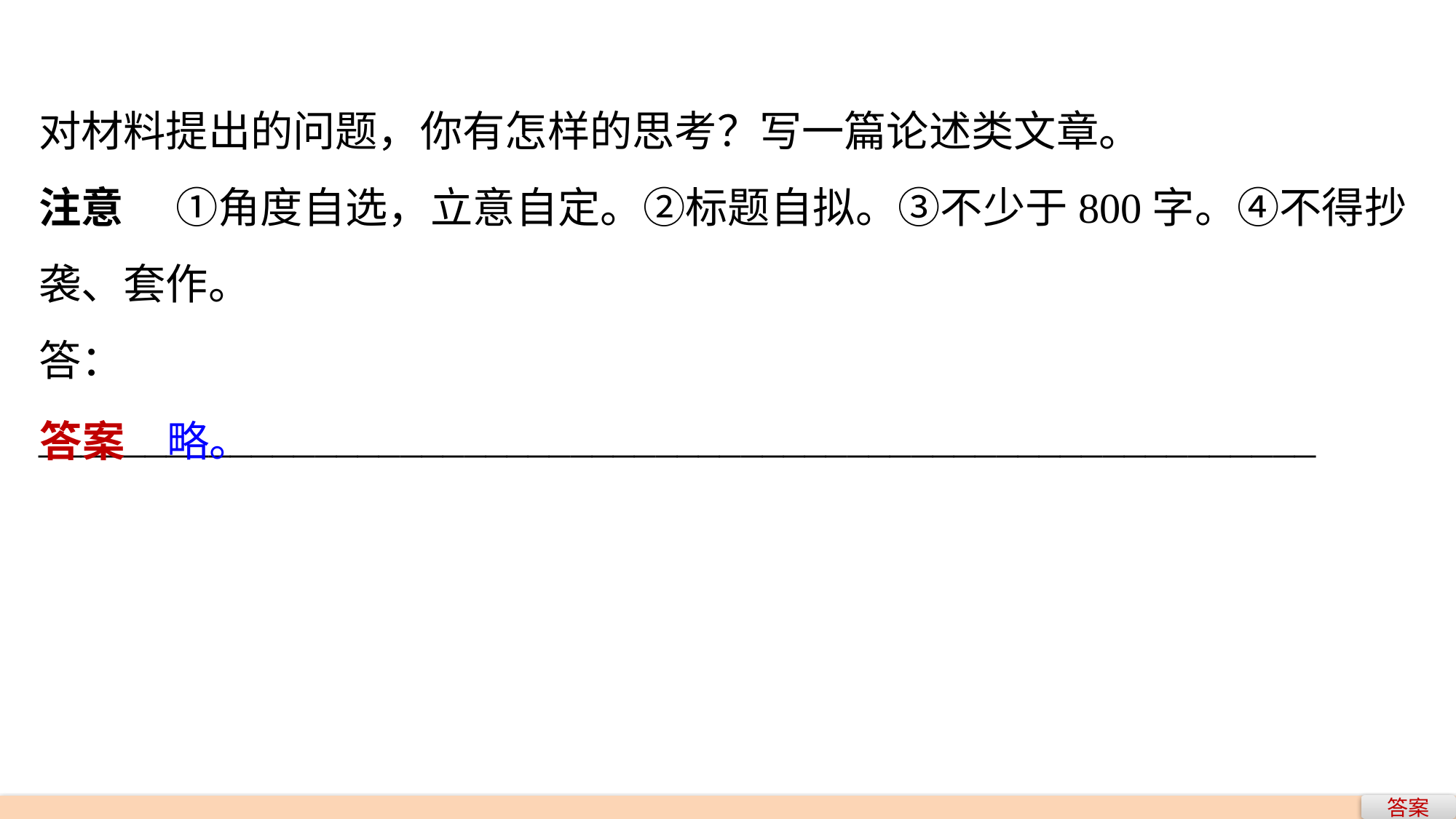

对材料提出的问题，你有怎样的思考？写一篇论述类文章。
注意 　①角度自选，立意自定。②标题自拟。③不少于800字。④不得抄袭、套作。
答：____________________________________________________________
答案　略。
答案